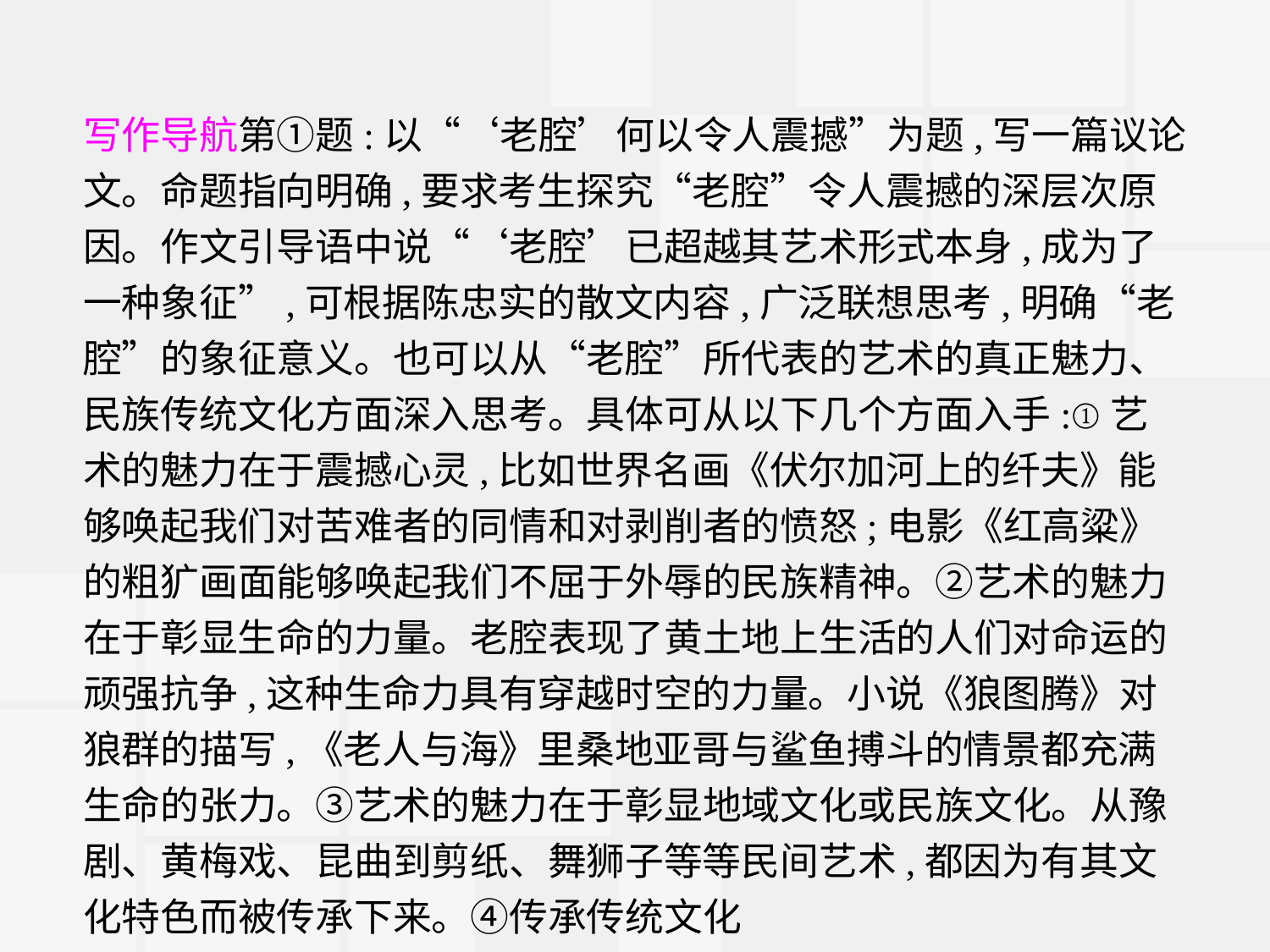

写作导航第①题:以“‘老腔’何以令人震撼”为题,写一篇议论文。命题指向明确,要求考生探究“老腔”令人震撼的深层次原因。作文引导语中说“‘老腔’已超越其艺术形式本身,成为了一种象征”,可根据陈忠实的散文内容,广泛联想思考,明确“老腔”的象征意义。也可以从“老腔”所代表的艺术的真正魅力、民族传统文化方面深入思考。具体可从以下几个方面入手:①艺术的魅力在于震撼心灵,比如世界名画《伏尔加河上的纤夫》能够唤起我们对苦难者的同情和对剥削者的愤怒;电影《红高粱》的粗犷画面能够唤起我们不屈于外辱的民族精神。②艺术的魅力在于彰显生命的力量。老腔表现了黄土地上生活的人们对命运的顽强抗争,这种生命力具有穿越时空的力量。小说《狼图腾》对狼群的描写,《老人与海》里桑地亚哥与鲨鱼搏斗的情景都充满生命的张力。③艺术的魅力在于彰显地域文化或民族文化。从豫剧、黄梅戏、昆曲到剪纸、舞狮子等等民间艺术,都因为有其文化特色而被传承下来。④传承传统文化